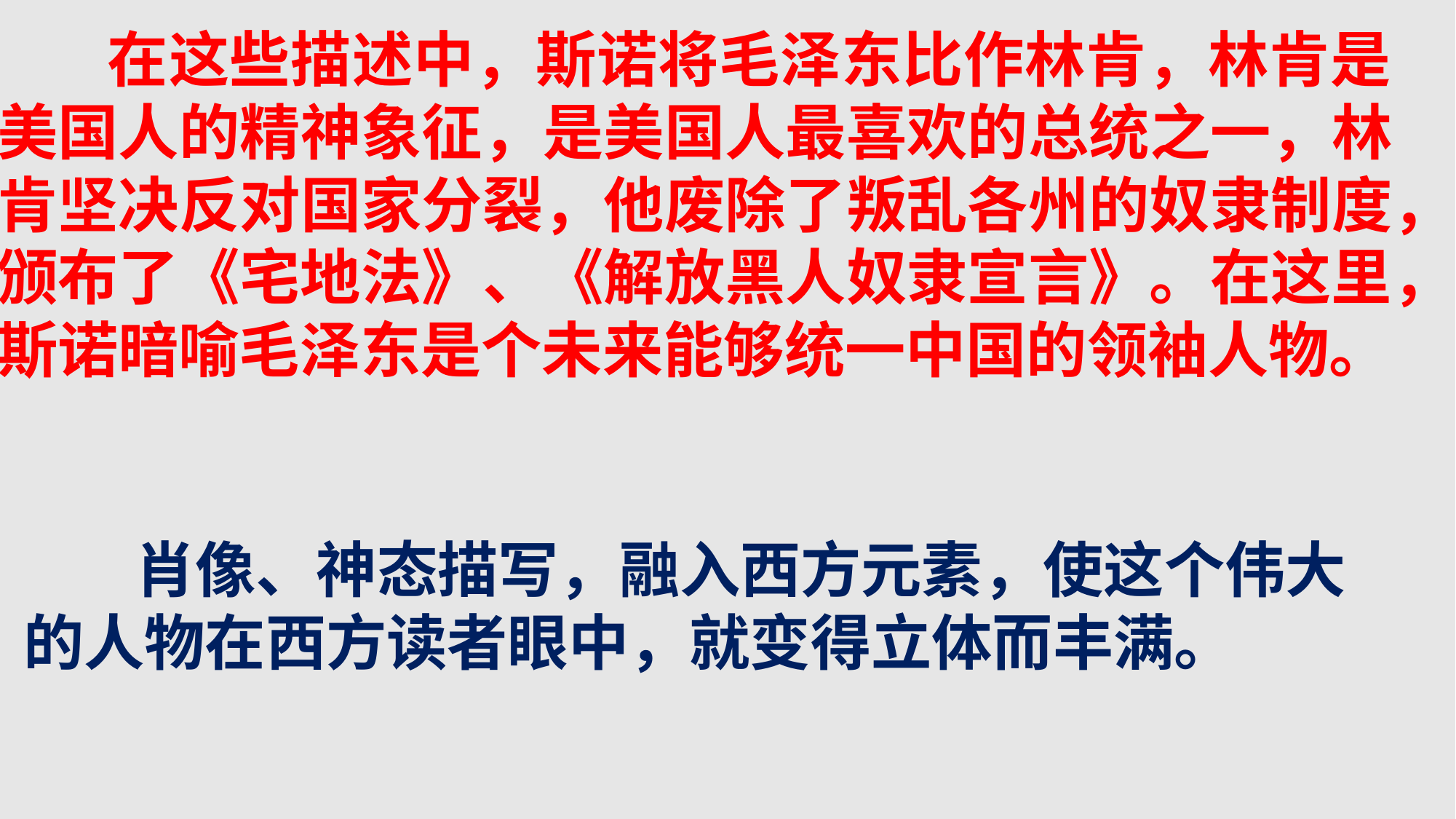

在这些描述中，斯诺将毛泽东比作林肯，林肯是美国人的精神象征，是美国人最喜欢的总统之一，林肯坚决反对国家分裂，他废除了叛乱各州的奴隶制度，颁布了《宅地法》、《解放黑人奴隶宣言》。在这里，斯诺暗喻毛泽东是个未来能够统一中国的领袖人物。
       肖像、神态描写，融入西方元素，使这个伟大的人物在西方读者眼中，就变得立体而丰满。